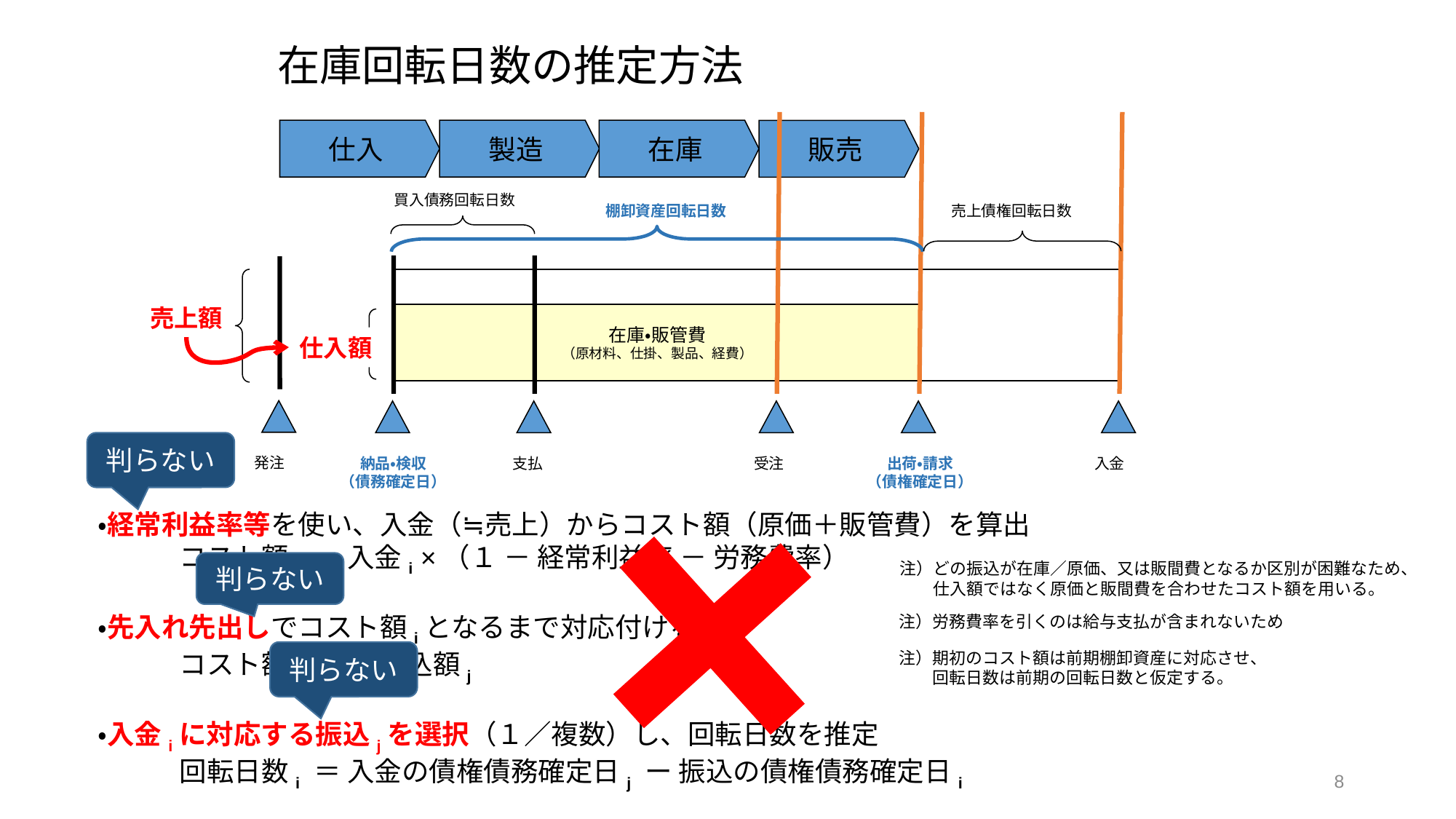

在庫回転日数の推定方法

仕入
製造
在庫
販売

買入債務回転日数
売上債権回転日数
棚卸資産回転日数

売上額
在庫・販管費
（原材料、仕掛、製品、経費）

仕入額

判らない
発注
納品・検収
（債務確定日）
支払
受注
出荷・請求
（債権確定日）
入金
・経常利益率等を使い、入金（≒売上）からコスト額（原価＋販管費）を算出
　　　コスト額i ＝ 入金i ×（１ － 経常利益率 － 労務費率）

・先入れ先出しでコスト額iとなるまで対応付ける。
　　　コスト額i  ＝ Σ振込額j

・入金iに対応する振込jを選択（１／複数）し、回転日数を推定
　　　回転日数i ＝ 入金の債権債務確定日j ー 振込の債権債務確定日i

判らない
注）どの振込が在庫／原価、又は販間費となるか区別が困難なため、
　　仕入額ではなく原価と販間費を合わせたコスト額を用いる。
注）労務費率を引くのは給与支払が含まれないため
判らない
注）期初のコスト額は前期棚卸資産に対応させ、
　　回転日数は前期の回転日数と仮定する。
8